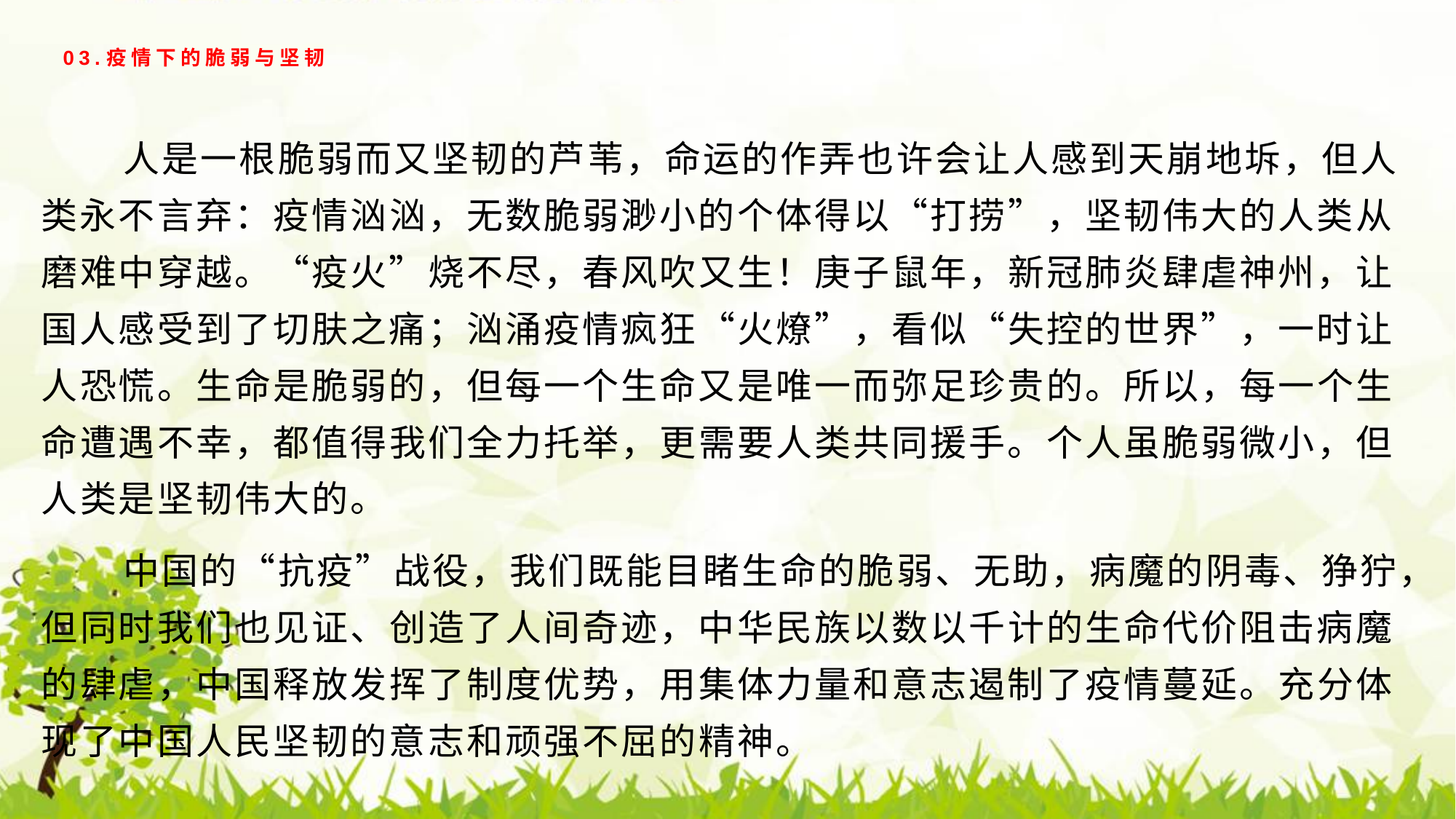

# 03.疫情下的脆弱与坚韧
       人是一根脆弱而又坚韧的芦苇，命运的作弄也许会让人感到天崩地坼，但人类永不言弃：疫情汹汹，无数脆弱渺小的个体得以“打捞”，坚韧伟大的人类从磨难中穿越。“疫火”烧不尽，春风吹又生！庚子鼠年，新冠肺炎肆虐神州，让国人感受到了切肤之痛；汹涌疫情疯狂“火燎”，看似“失控的世界”，一时让人恐慌。生命是脆弱的，但每一个生命又是唯一而弥足珍贵的。所以，每一个生命遭遇不幸，都值得我们全力托举，更需要人类共同援手。个人虽脆弱微小，但人类是坚韧伟大的。
       中国的“抗疫”战役，我们既能目睹生命的脆弱、无助，病魔的阴毒、狰狞，但同时我们也见证、创造了人间奇迹，中华民族以数以千计的生命代价阻击病魔的肆虐，中国释放发挥了制度优势，用集体力量和意志遏制了疫情蔓延。充分体现了中国人民坚韧的意志和顽强不屈的精神。